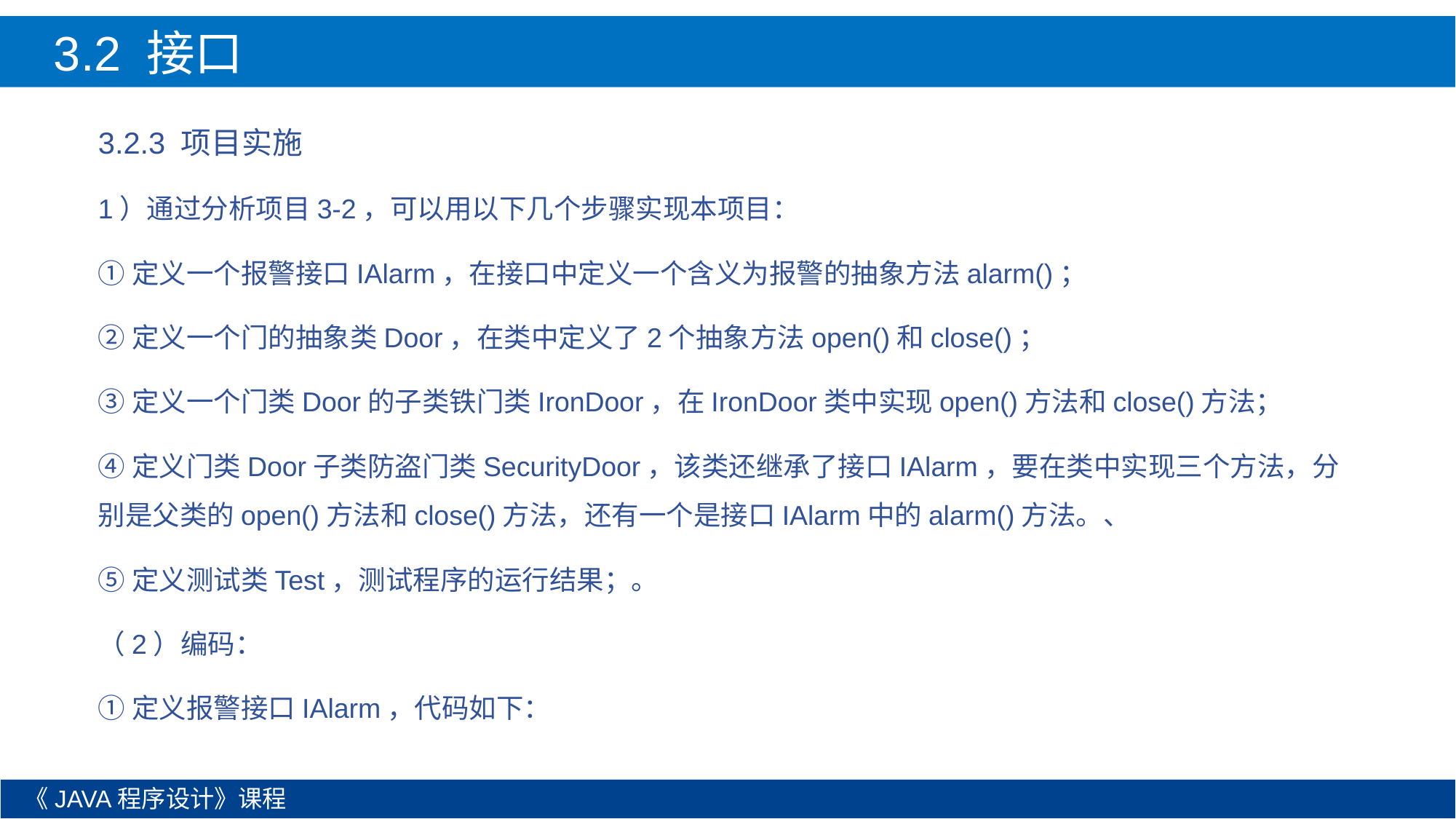

3.2 接口
3.2.3 项目实施
1）通过分析项目3-2，可以用以下几个步骤实现本项目：
①定义一个报警接口IAlarm，在接口中定义一个含义为报警的抽象方法alarm()；
②定义一个门的抽象类Door，在类中定义了2个抽象方法open()和close()；
③定义一个门类Door的子类铁门类IronDoor，在IronDoor类中实现open()方法和close()方法；
④定义门类Door子类防盗门类SecurityDoor，该类还继承了接口IAlarm，要在类中实现三个方法，分别是父类的open()方法和close()方法，还有一个是接口IAlarm中的alarm()方法。、
⑤定义测试类Test，测试程序的运行结果；。
（2）编码：
①定义报警接口IAlarm，代码如下：
《JAVA程序设计》课程